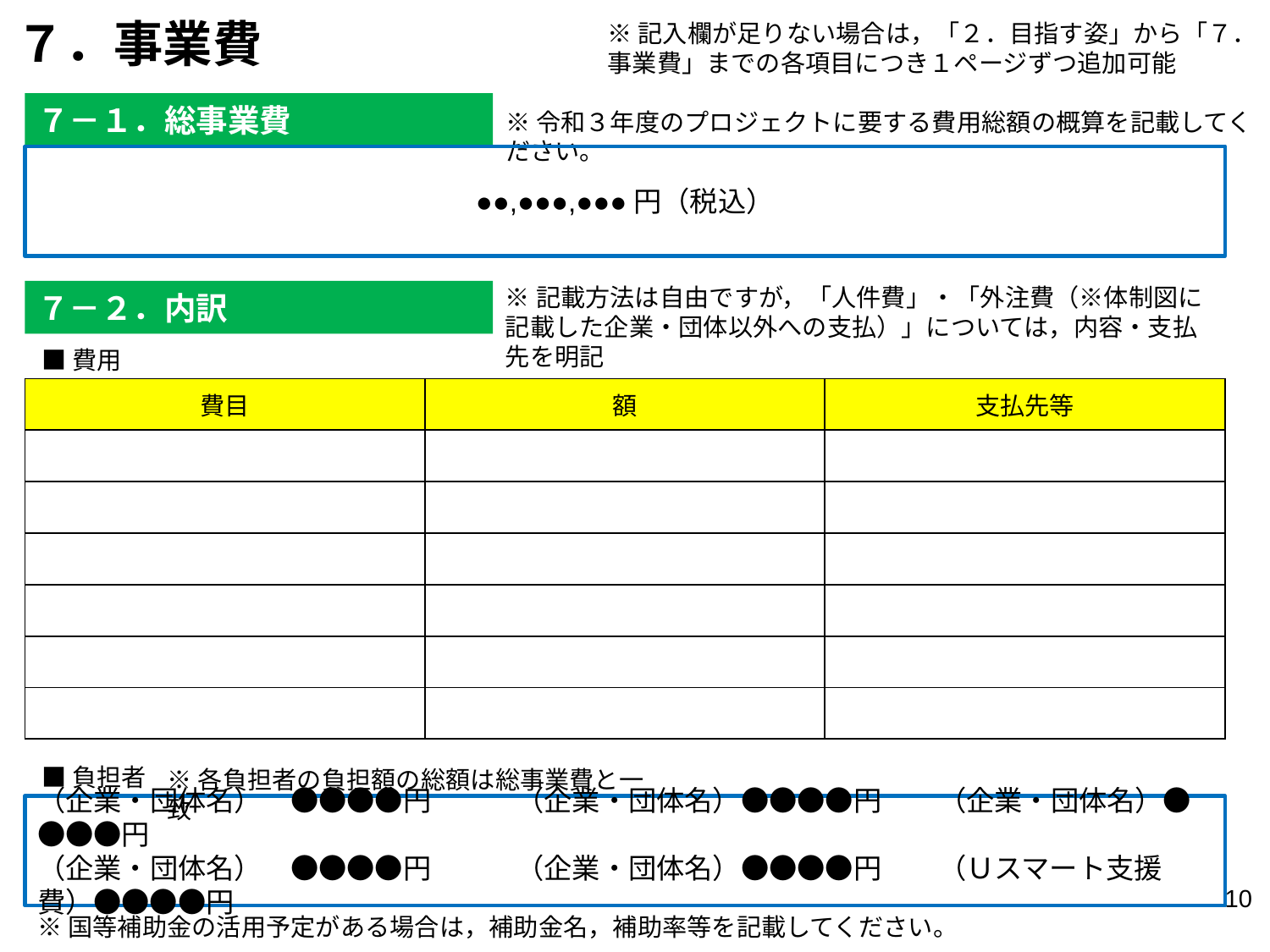

７．事業費
※記入欄が足りない場合は，「２．目指す姿」から「７．事業費」までの各項目につき１ページずつ追加可能
７－１．総事業費
※令和３年度のプロジェクトに要する費用総額の概算を記載してください。
●●,●●●,●●●円（税込）
※記載方法は自由ですが，「人件費」・「外注費（※体制図に記載した企業・団体以外への支払）」については，内容・支払先を明記
７－２．内訳
■費用
| 費目 | 額 | 支払先等 |
| --- | --- | --- |
|  |  |  |
|  |  |  |
|  |  |  |
|  |  |  |
|  |  |  |
|  |  |  |
■負担者
※各負担者の負担額の総額は総事業費と一致
（企業・団体名）　●●●●円　　　（企業・団体名）●●●●円　　（企業・団体名）●●●●円
（企業・団体名）　●●●●円　　　（企業・団体名）●●●●円　　（Ｕスマート支援費）●●●●円
10
※国等補助金の活用予定がある場合は，補助金名，補助率等を記載してください。